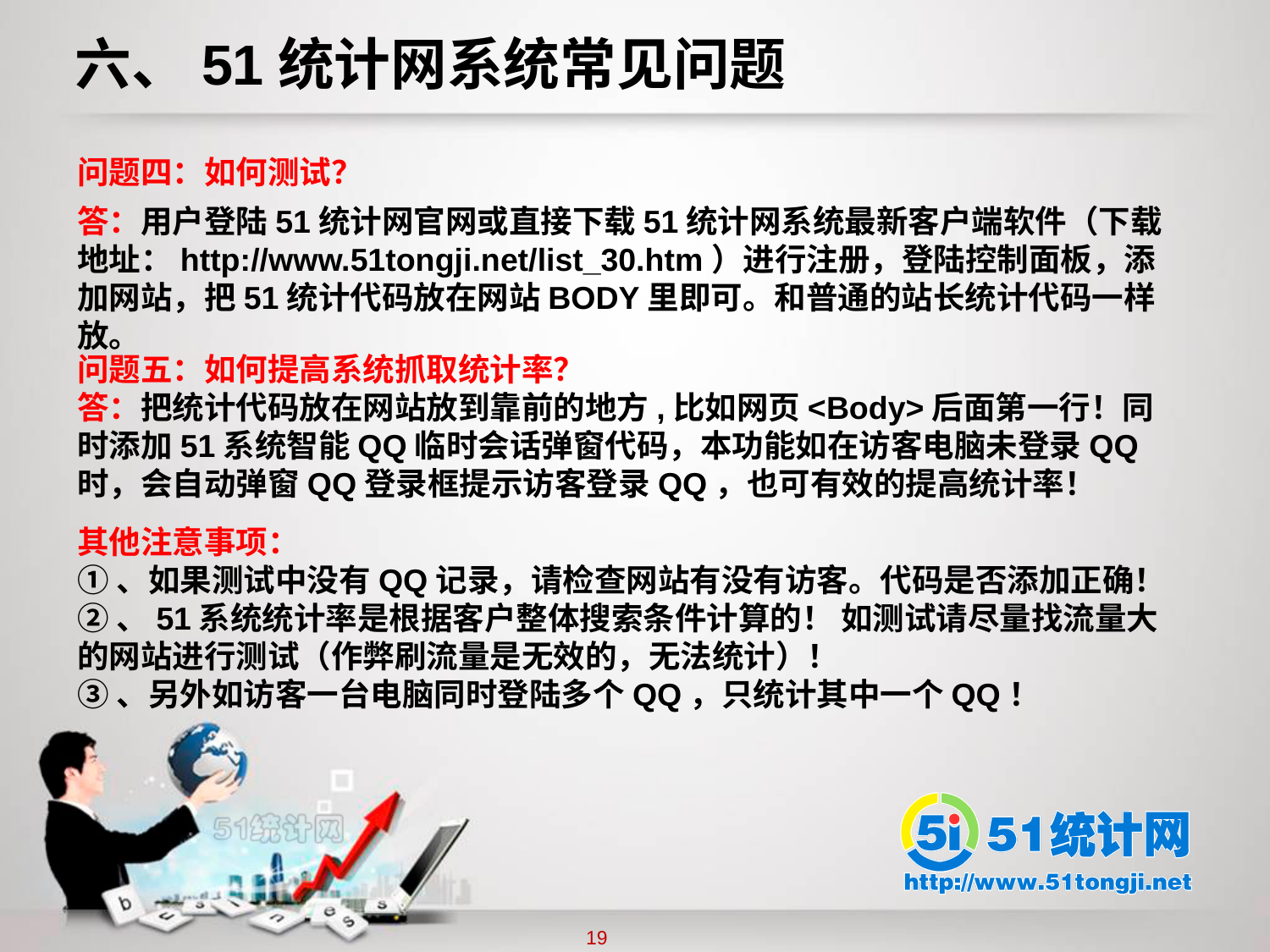

六、51统计网系统常见问题
问题四：如何测试？
答：用户登陆51统计网官网或直接下载51统计网系统最新客户端软件（下载地址：http://www.51tongji.net/list_30.htm）进行注册，登陆控制面板，添加网站，把51统计代码放在网站BODY里即可。和普通的站长统计代码一样放。
问题五：如何提高系统抓取统计率？
答：把统计代码放在网站放到靠前的地方,比如网页<Body>后面第一行！同时添加51系统智能QQ临时会话弹窗代码，本功能如在访客电脑未登录QQ时，会自动弹窗QQ登录框提示访客登录QQ，也可有效的提高统计率！
其他注意事项：
①、如果测试中没有QQ记录，请检查网站有没有访客。代码是否添加正确！
②、51系统统计率是根据客户整体搜索条件计算的！ 如测试请尽量找流量大的网站进行测试（作弊刷流量是无效的，无法统计）！
③、另外如访客一台电脑同时登陆多个QQ，只统计其中一个QQ！